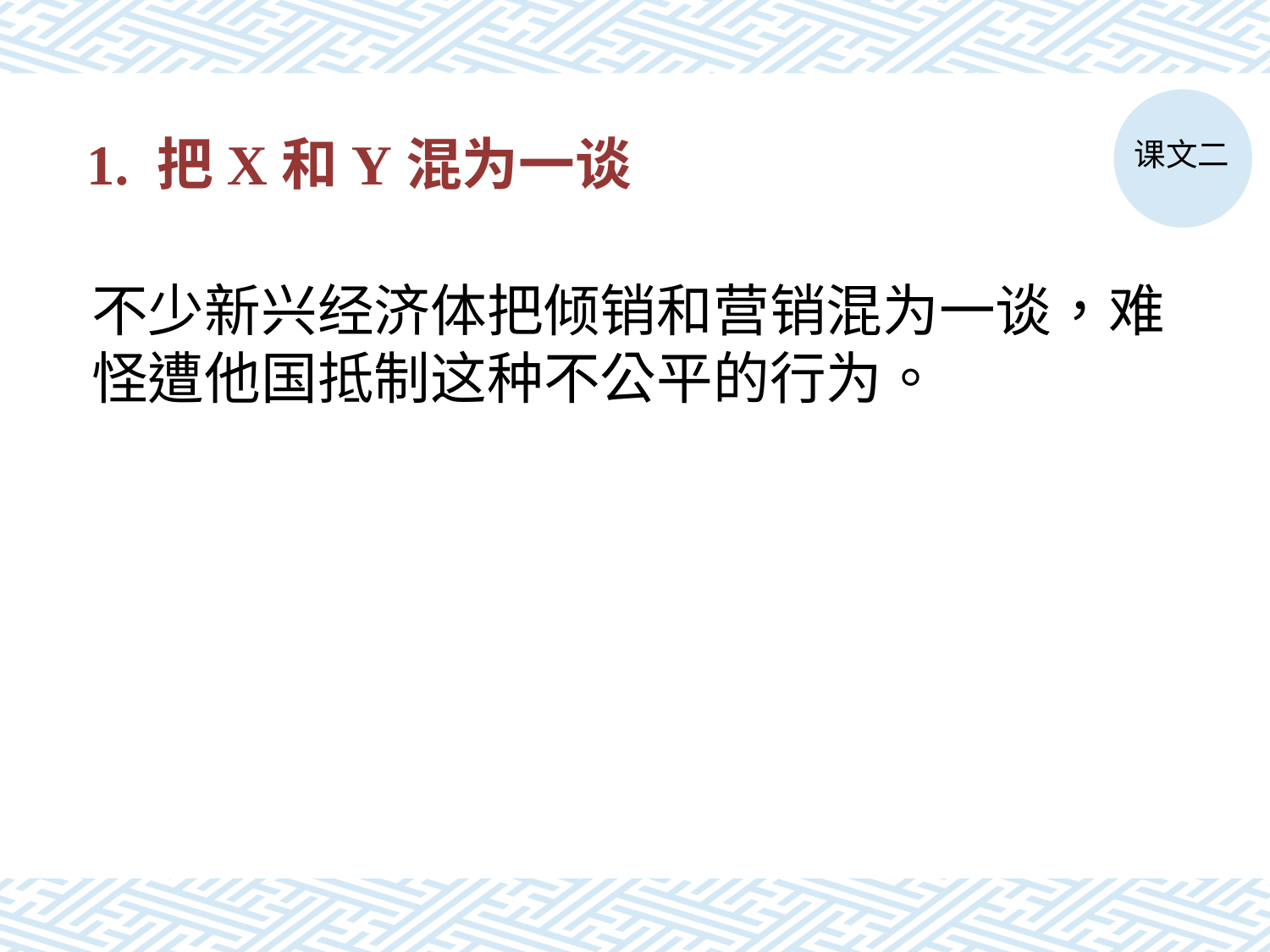

课文二
# 1. 把X和Y混为一谈
不少新兴经济体把倾销和营销混为一谈，难怪遭他国抵制这种不公平的行为。